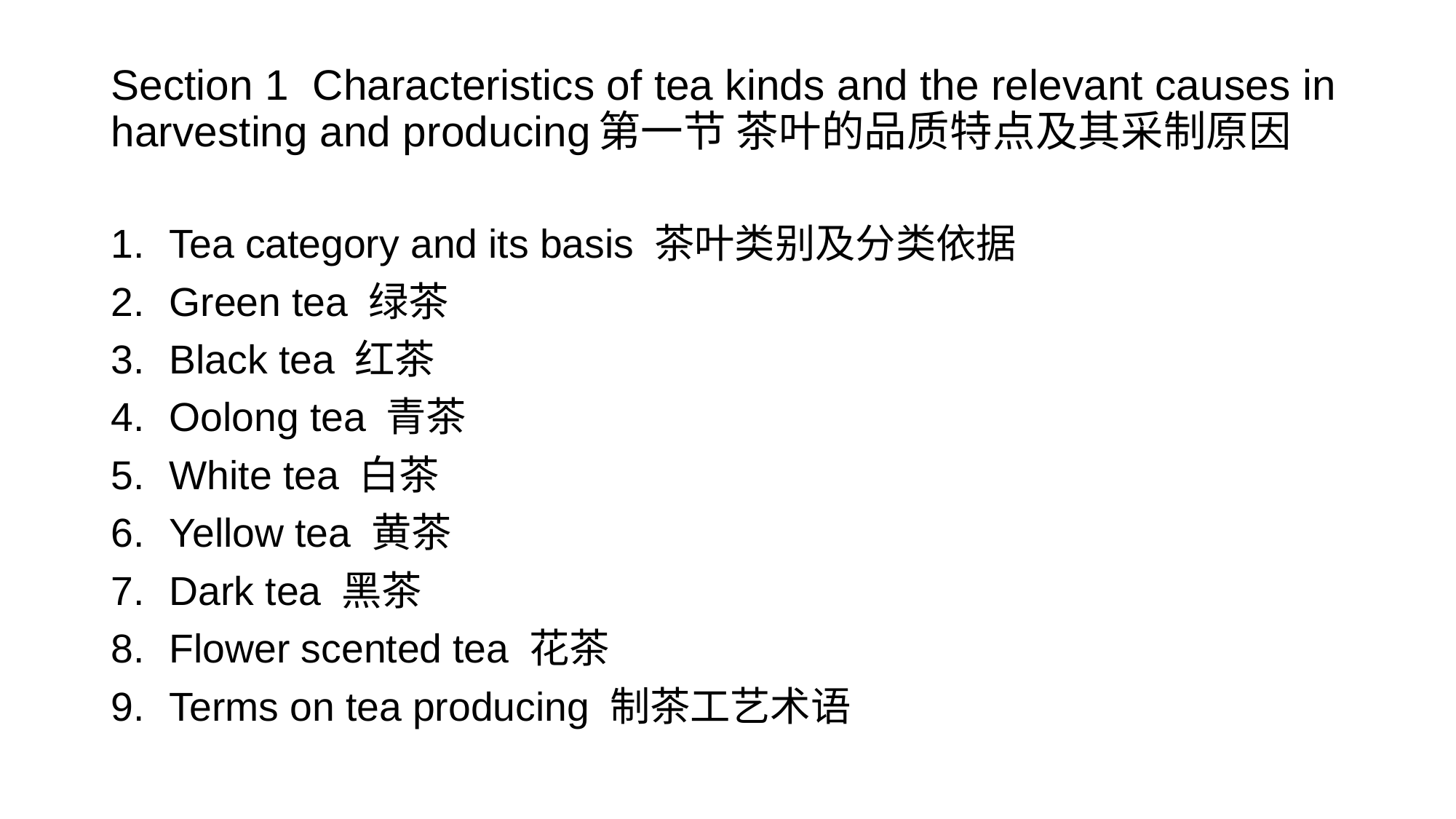

# Section 1  Characteristics of tea kinds and the relevant causes in harvesting and producing第一节 茶叶的品质特点及其采制原因
Tea category and its basis 茶叶类别及分类依据
Green tea 绿茶
Black tea 红茶
Oolong tea 青茶
White tea 白茶
Yellow tea 黄茶
Dark tea 黑茶
Flower scented tea 花茶
Terms on tea producing 制茶工艺术语